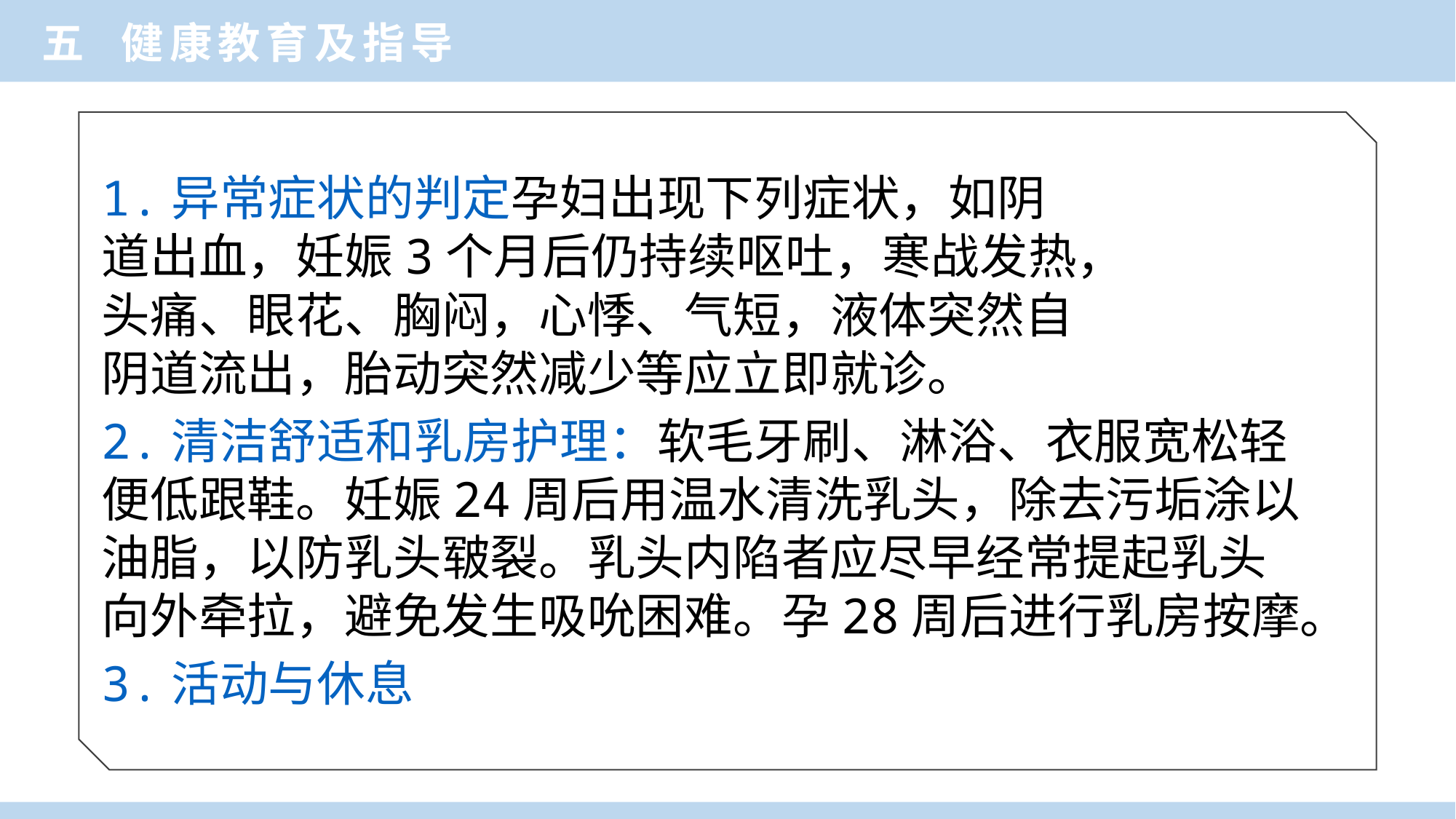

五  健康教育及指导

1.异常症状的判定孕妇出现下列症状，如阴
道出血，妊娠3个月后仍持续呕吐，寒战发热，
头痛、眼花、胸闷，心悸、气短，液体突然自
阴道流出，胎动突然减少等应立即就诊。
2.清洁舒适和乳房护理：软毛牙刷、淋浴、衣服宽松轻便低跟鞋。妊娠24周后用温水清洗乳头，除去污垢涂以油脂，以防乳头皲裂。乳头内陷者应尽早经常提起乳头向外牵拉，避免发生吸吮困难。孕28周后进行乳房按摩。
3.活动与休息